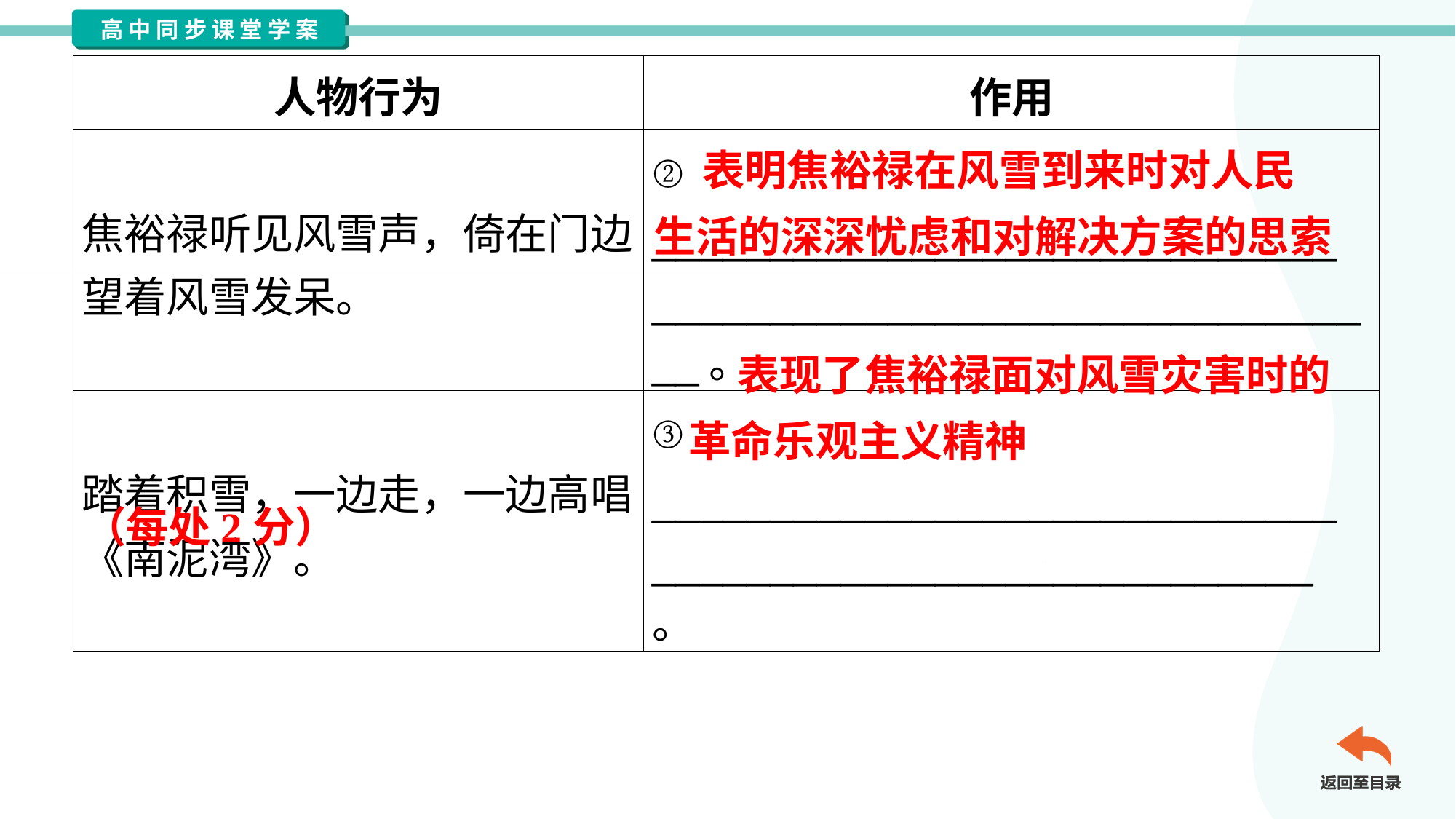

| 人物行为 | 作用 |
| --- | --- |
| 焦裕禄听见风雪声，倚在门边 望着风雪发呆。 | ② \_\_\_\_\_\_\_\_\_\_\_\_\_\_\_\_\_\_\_\_\_\_\_\_\_\_\_\_\_ \_\_\_\_\_\_\_\_\_\_\_\_\_\_\_\_\_\_\_\_\_\_\_\_\_\_\_\_\_\_\_\_。 |
| 踏着积雪，一边走，一边高唱 《南泥湾》。 | ③ \_\_\_\_\_\_\_\_\_\_\_\_\_\_\_\_\_\_\_\_\_\_\_\_\_\_\_\_\_ \_\_\_\_\_\_\_\_\_\_\_\_\_\_\_\_\_\_\_\_\_\_\_\_\_\_\_\_ 。 |
    表明焦裕禄在风雪到来时对人民生活的深深忧虑和对解决方案的思索
    表现了焦裕禄面对风雪灾害时的革命乐观主义精神
（每处2分）